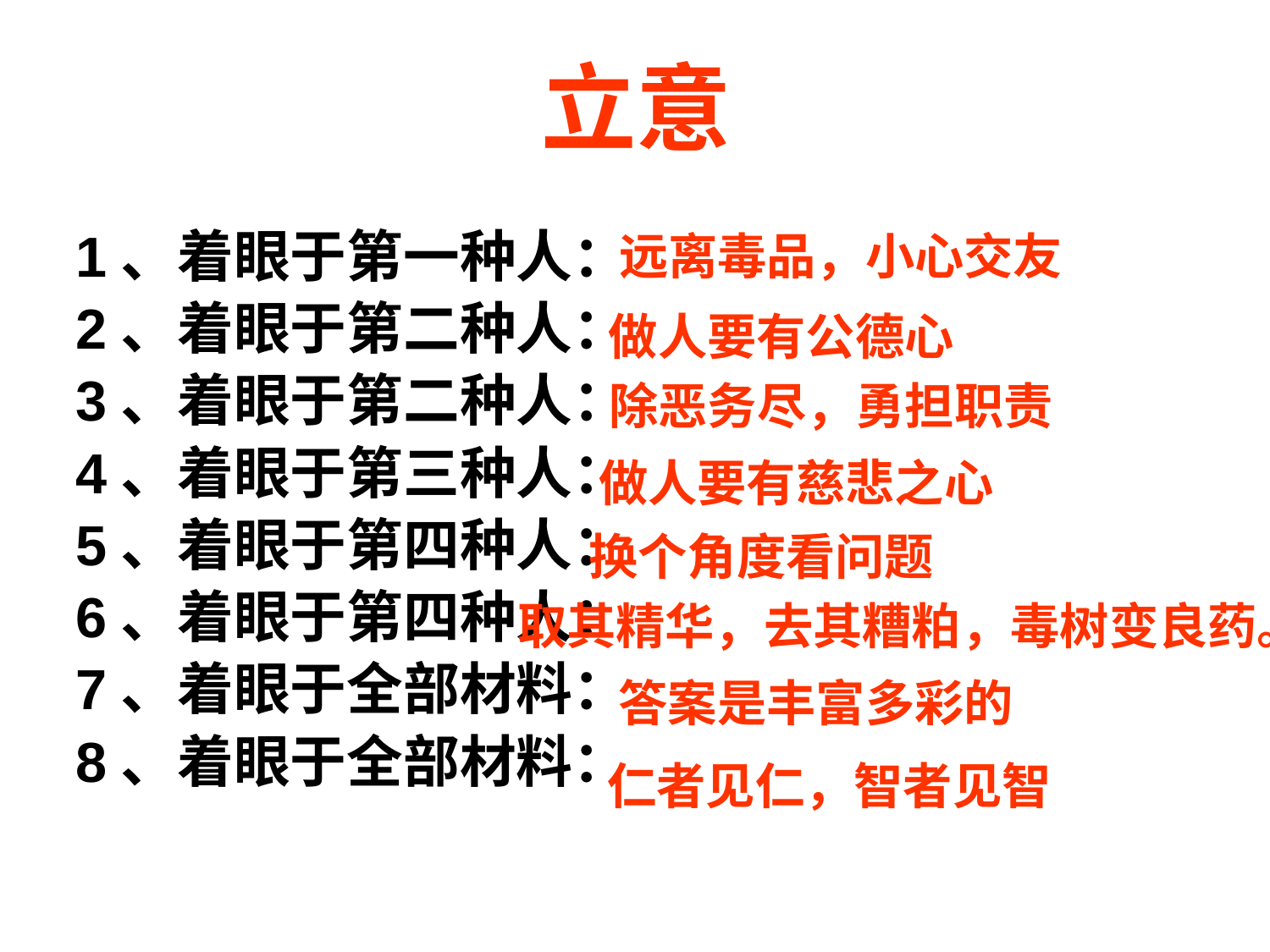

# 立意
1、着眼于第一种人：
2、着眼于第二种人：
3、着眼于第二种人：
4、着眼于第三种人：
5、着眼于第四种人：
6、着眼于第四种人：
7、着眼于全部材料：
8、着眼于全部材料：
远离毒品，小心交友
做人要有公德心
除恶务尽，勇担职责
做人要有慈悲之心
换个角度看问题
取其精华，去其糟粕，毒树变良药。
答案是丰富多彩的
仁者见仁，智者见智